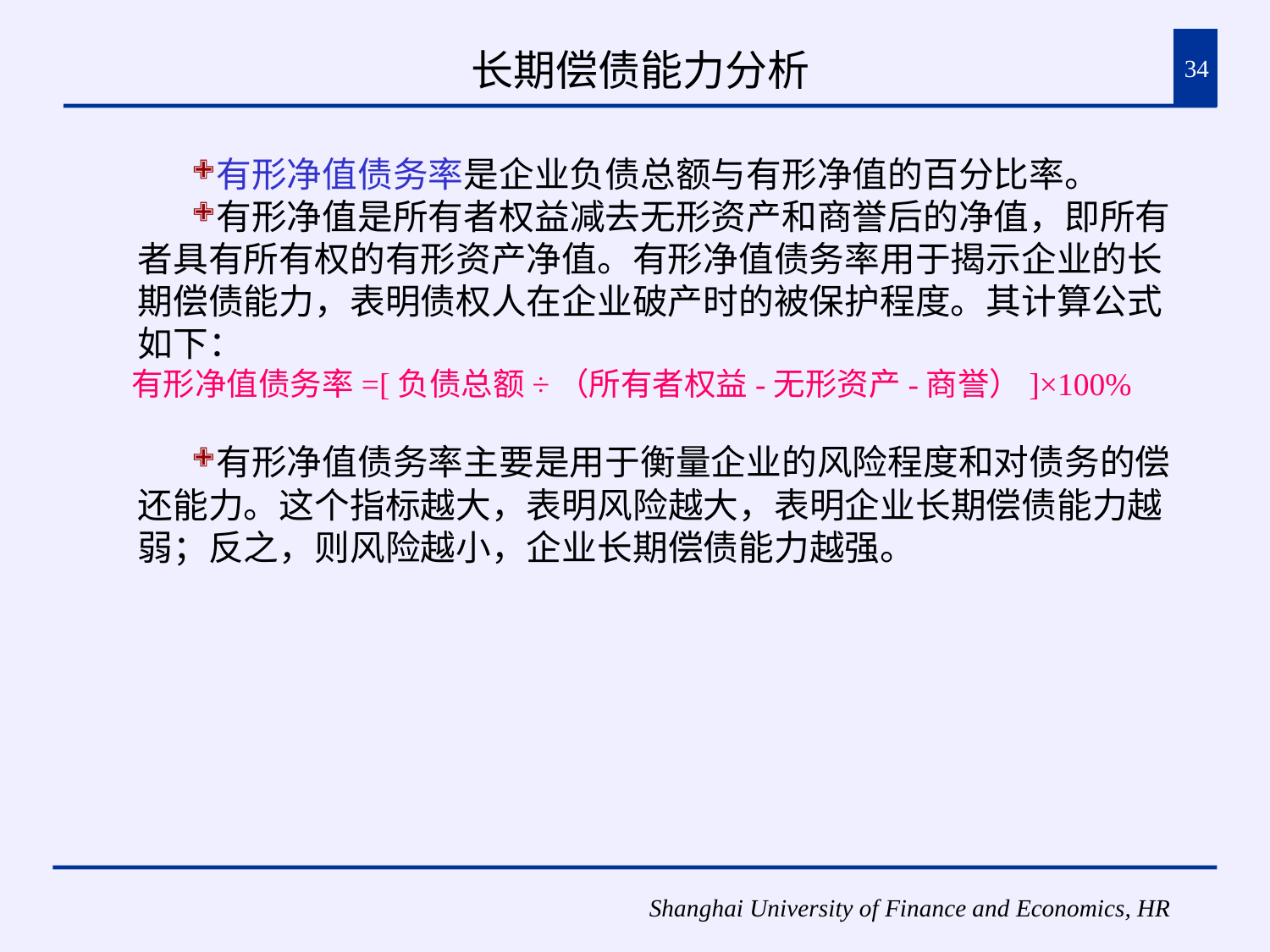

# 长期偿债能力分析
34
有形净值债务率是企业负债总额与有形净值的百分比率。
有形净值是所有者权益减去无形资产和商誉后的净值，即所有者具有所有权的有形资产净值。有形净值债务率用于揭示企业的长期偿债能力，表明债权人在企业破产时的被保护程度。其计算公式如下：
有形净值债务率=[负债总额÷（所有者权益-无形资产-商誉）]×100%

有形净值债务率主要是用于衡量企业的风险程度和对债务的偿还能力。这个指标越大，表明风险越大，表明企业长期偿债能力越弱；反之，则风险越小，企业长期偿债能力越强。